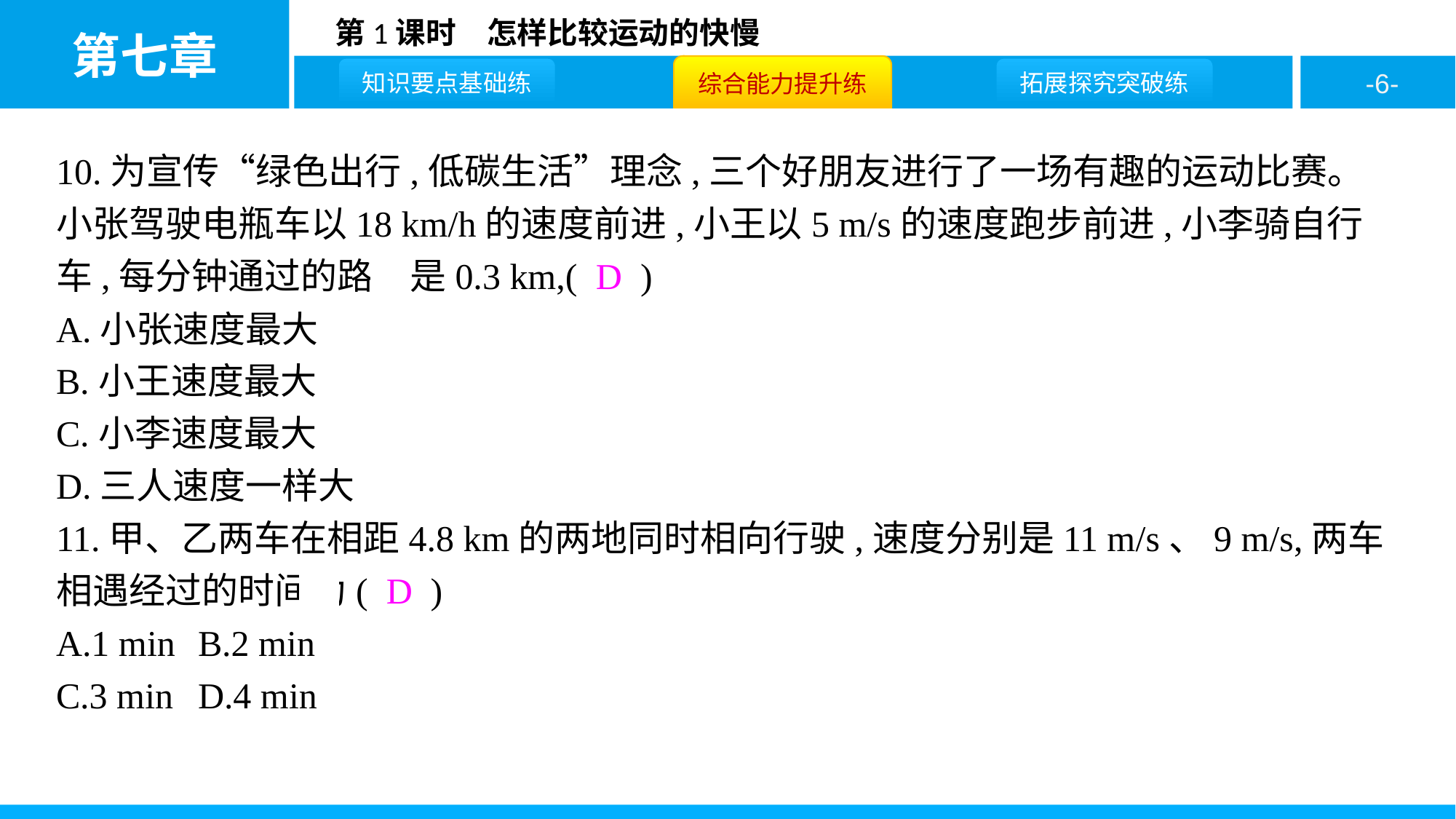

10.为宣传“绿色出行,低碳生活”理念,三个好朋友进行了一场有趣的运动比赛。小张驾驶电瓶车以18 km/h的速度前进,小王以5 m/s的速度跑步前进,小李骑自行车,每分钟通过的路程是0.3 km,(  D  )
A.小张速度最大
B.小王速度最大
C.小李速度最大
D.三人速度一样大
11.甲、乙两车在相距4.8 km的两地同时相向行驶,速度分别是11 m/s、9 m/s,两车相遇经过的时间为(  D  )
A.1 min	B.2 min
C.3 min	D.4 min